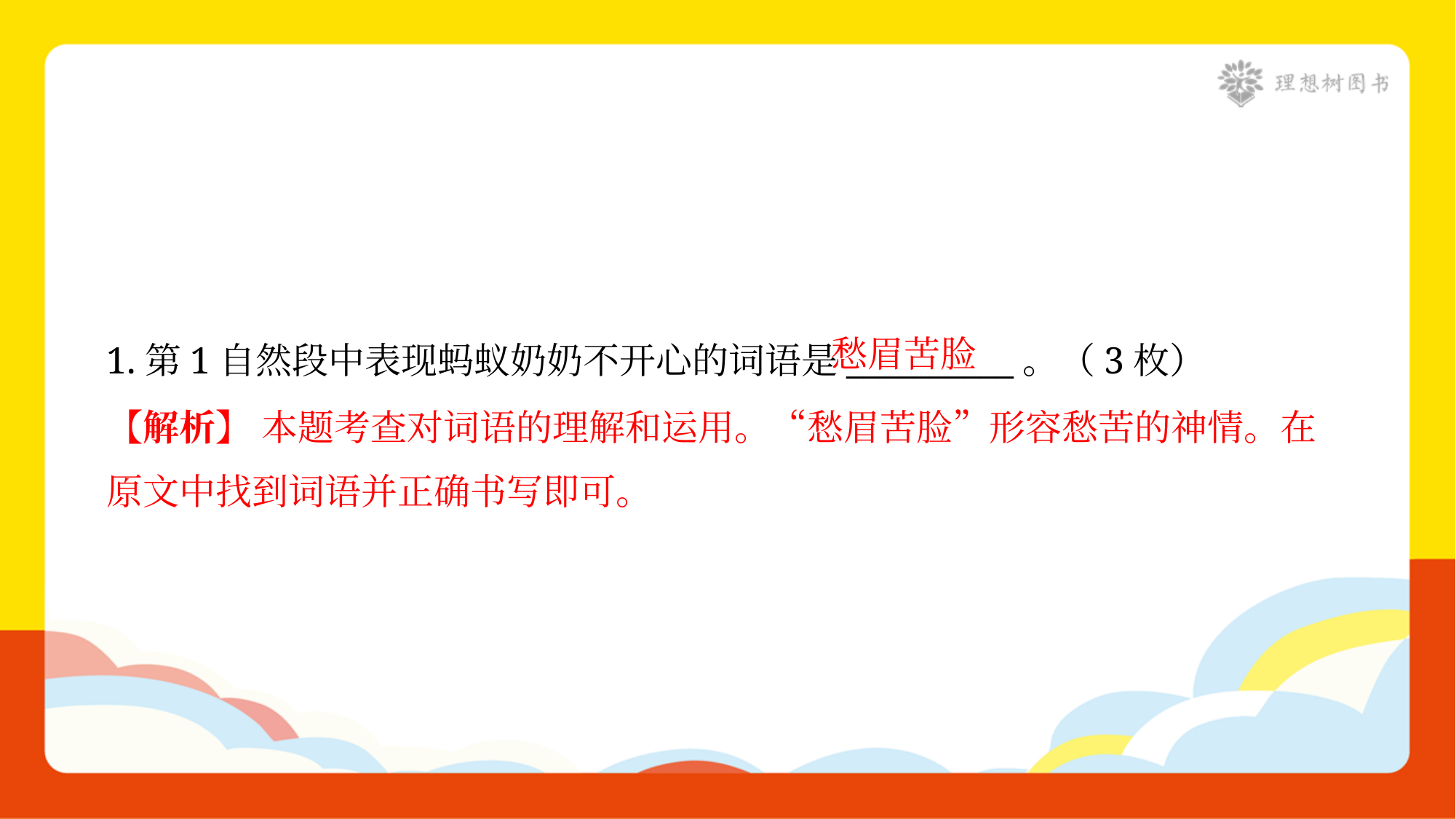

愁眉苦脸
1.第1自然段中表现蚂蚁奶奶不开心的词语是__________。（3枚）
【解析】 本题考查对词语的理解和运用。“愁眉苦脸”形容愁苦的神情。在
原文中找到词语并正确书写即可。